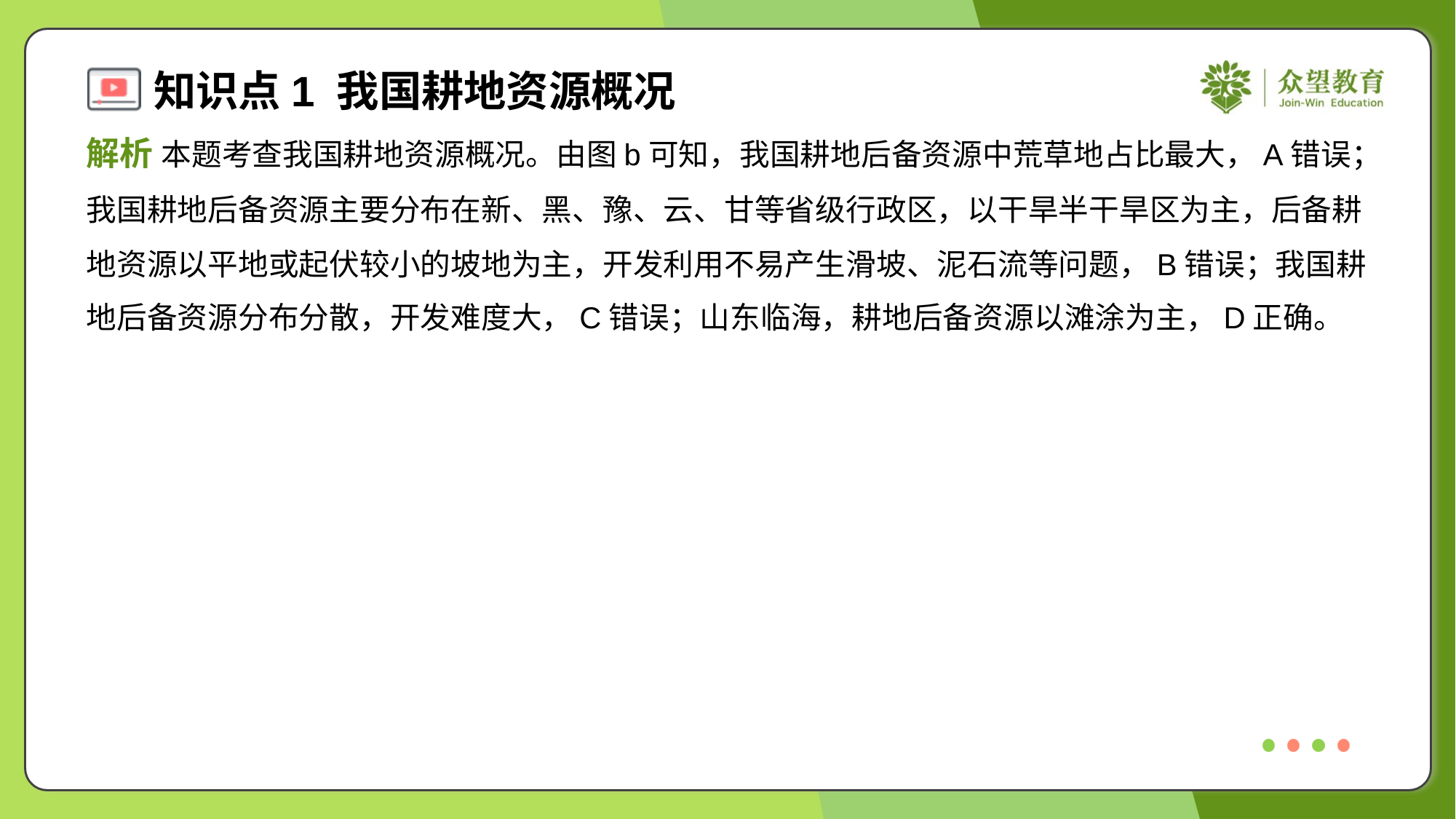

解析 本题考查我国耕地资源概况。由图b可知，我国耕地后备资源中荒草地占比最大，A错误；
我国耕地后备资源主要分布在新、黑、豫、云、甘等省级行政区，以干旱半干旱区为主，后备耕
地资源以平地或起伏较小的坡地为主，开发利用不易产生滑坡、泥石流等问题，B错误；我国耕
地后备资源分布分散，开发难度大，C错误；山东临海，耕地后备资源以滩涂为主，D正确。